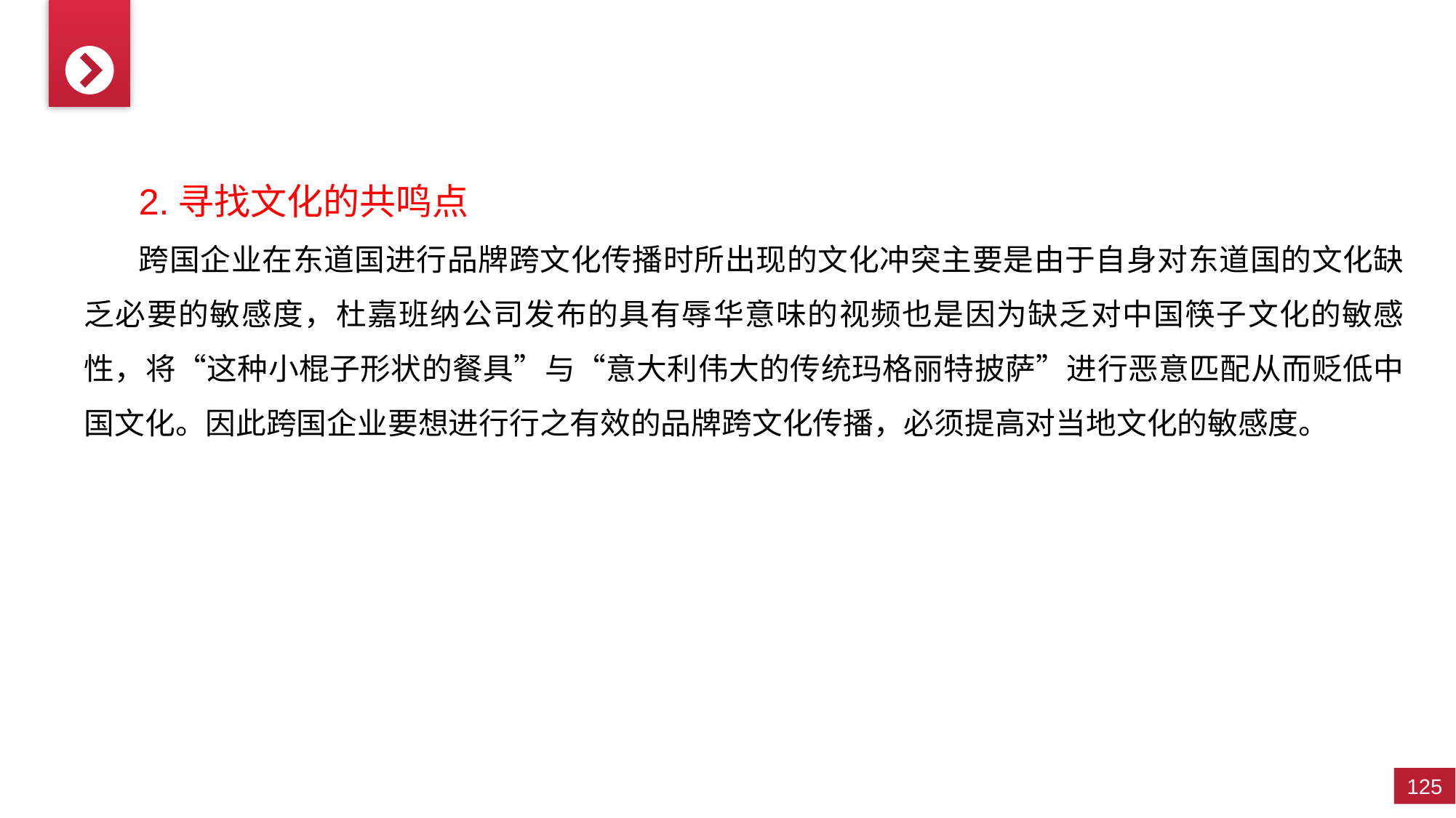

2.寻找文化的共鸣点
跨国企业在东道国进行品牌跨文化传播时所出现的文化冲突主要是由于自身对东道国的文化缺乏必要的敏感度，杜嘉班纳公司发布的具有辱华意味的视频也是因为缺乏对中国筷子文化的敏感性，将“这种小棍子形状的餐具”与“意大利伟大的传统玛格丽特披萨”进行恶意匹配从而贬低中国文化。因此跨国企业要想进行行之有效的品牌跨文化传播，必须提高对当地文化的敏感度。